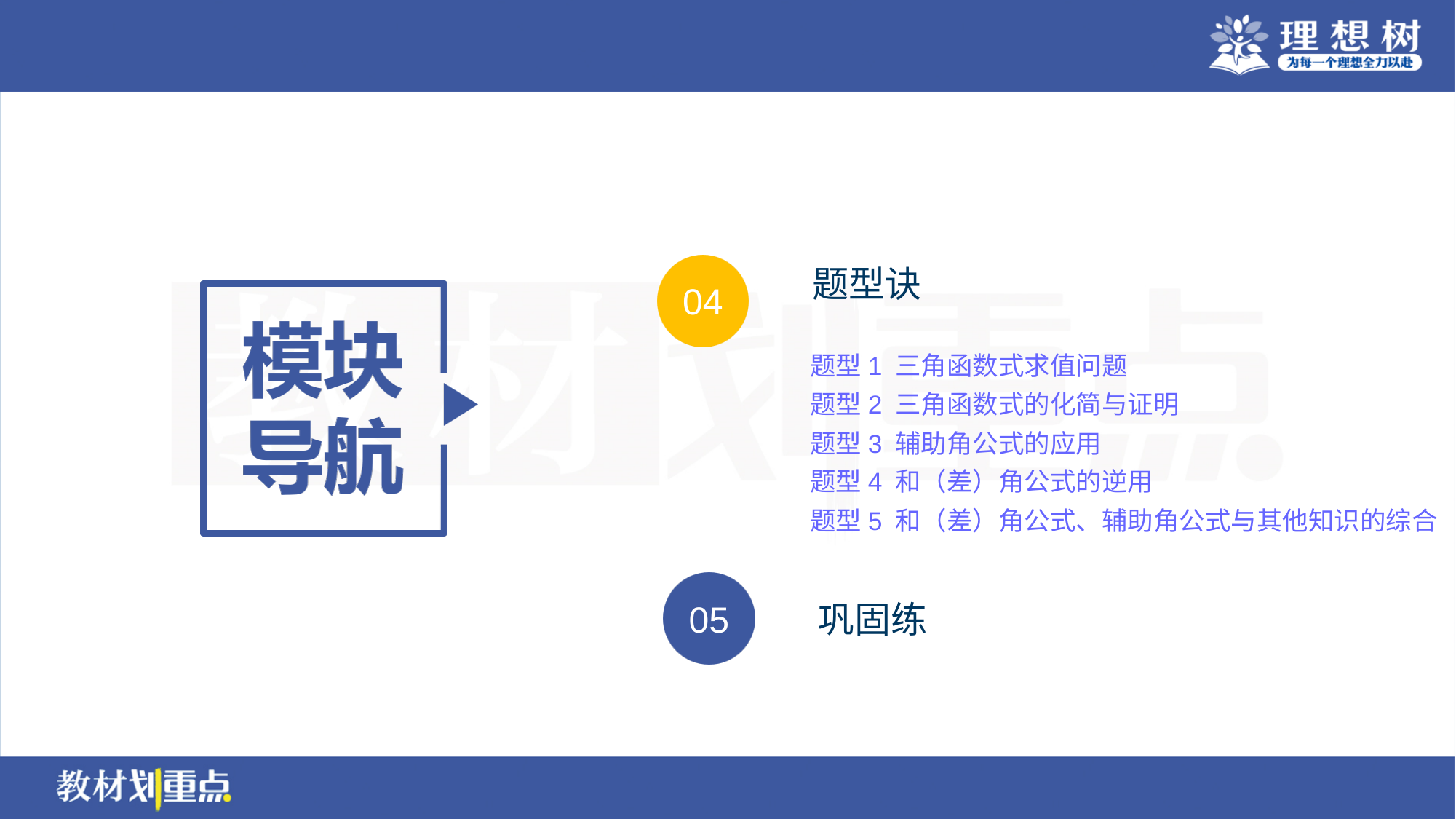

题型1 三角函数式求值问题
题型2 三角函数式的化简与证明
题型3 辅助角公式的应用
题型4 和（差）角公式的逆用
题型5 和（差）角公式、辅助角公式与其他知识的综合